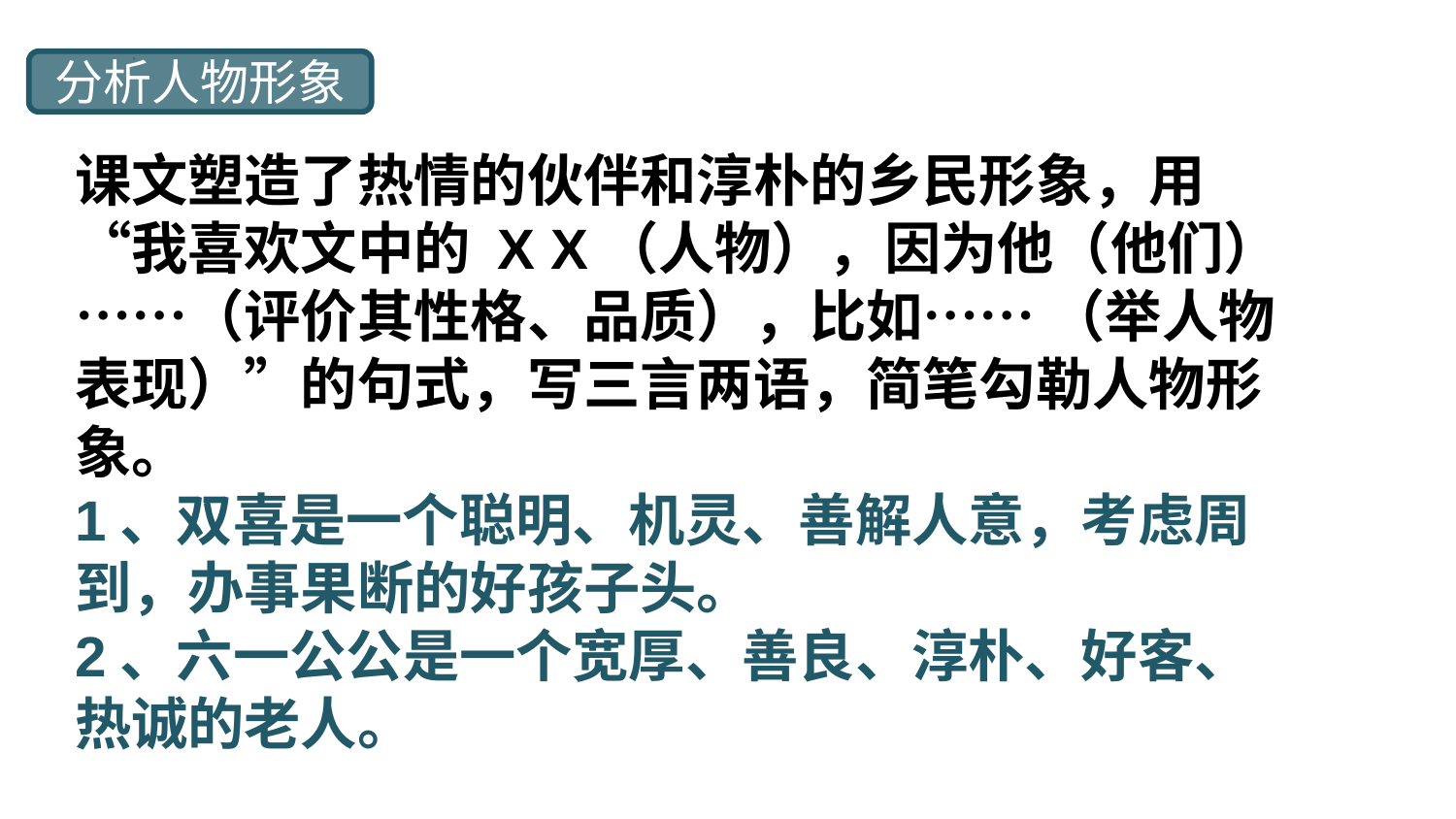

分析人物形象
课文塑造了热情的伙伴和淳朴的乡民形象，用“我喜欢文中的 X X（人物），因为他（他们）……（评价其性格、品质），比如…… （举人物表现）”的句式，写三言两语，简笔勾勒人物形象。
1、双喜是一个聪明、机灵、善解人意，考虑周到，办事果断的好孩子头。
2、六一公公是一个宽厚、善良、淳朴、好客、热诚的老人。